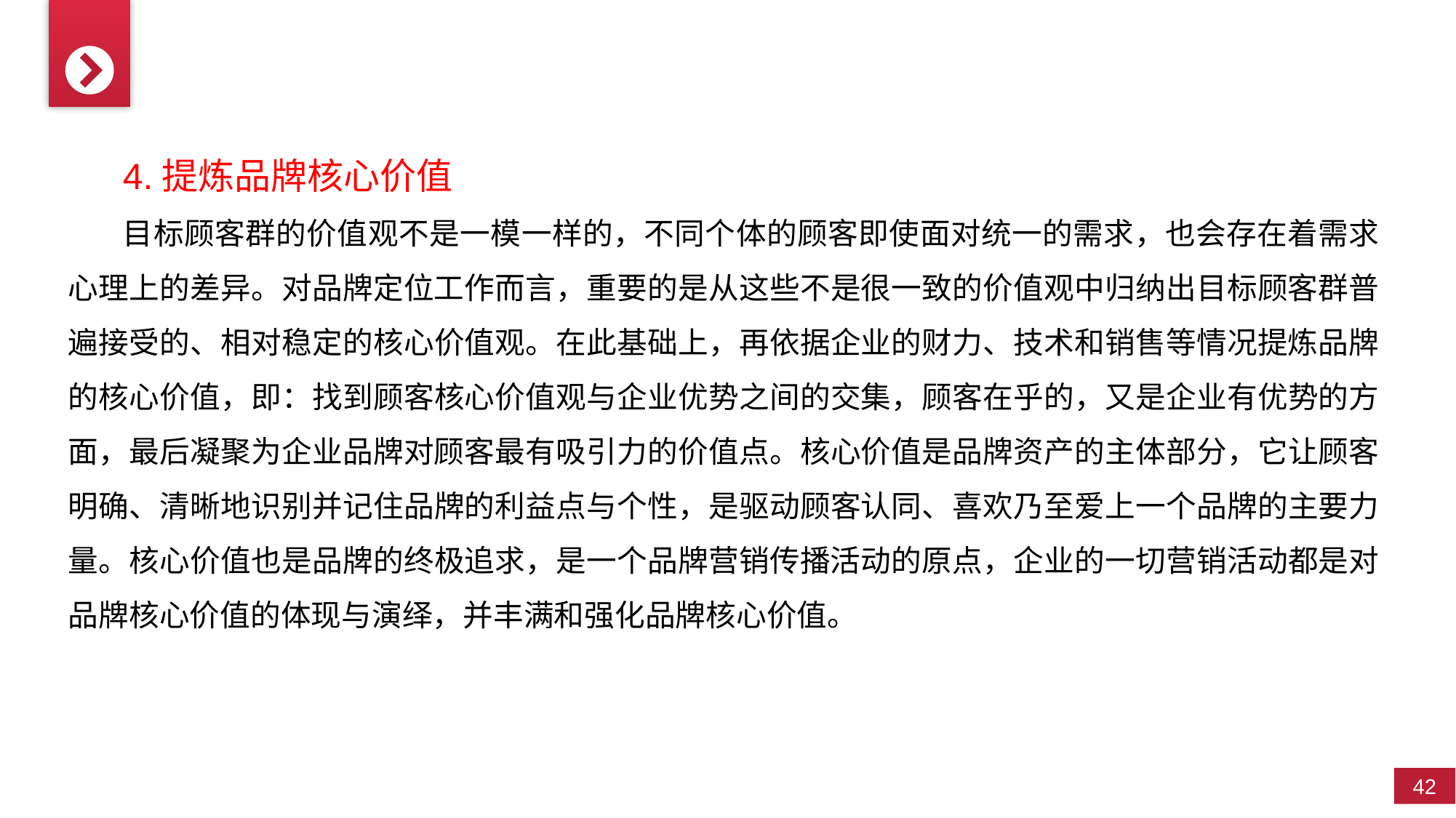

4.提炼品牌核心价值
目标顾客群的价值观不是一模一样的，不同个体的顾客即使面对统一的需求，也会存在着需求心理上的差异。对品牌定位工作而言，重要的是从这些不是很一致的价值观中归纳出目标顾客群普遍接受的、相对稳定的核心价值观。在此基础上，再依据企业的财力、技术和销售等情况提炼品牌的核心价值，即：找到顾客核心价值观与企业优势之间的交集，顾客在乎的，又是企业有优势的方面，最后凝聚为企业品牌对顾客最有吸引力的价值点。核心价值是品牌资产的主体部分，它让顾客明确、清晰地识别并记住品牌的利益点与个性，是驱动顾客认同、喜欢乃至爱上一个品牌的主要力量。核心价值也是品牌的终极追求，是一个品牌营销传播活动的原点，企业的一切营销活动都是对品牌核心价值的体现与演绎，并丰满和强化品牌核心价值。